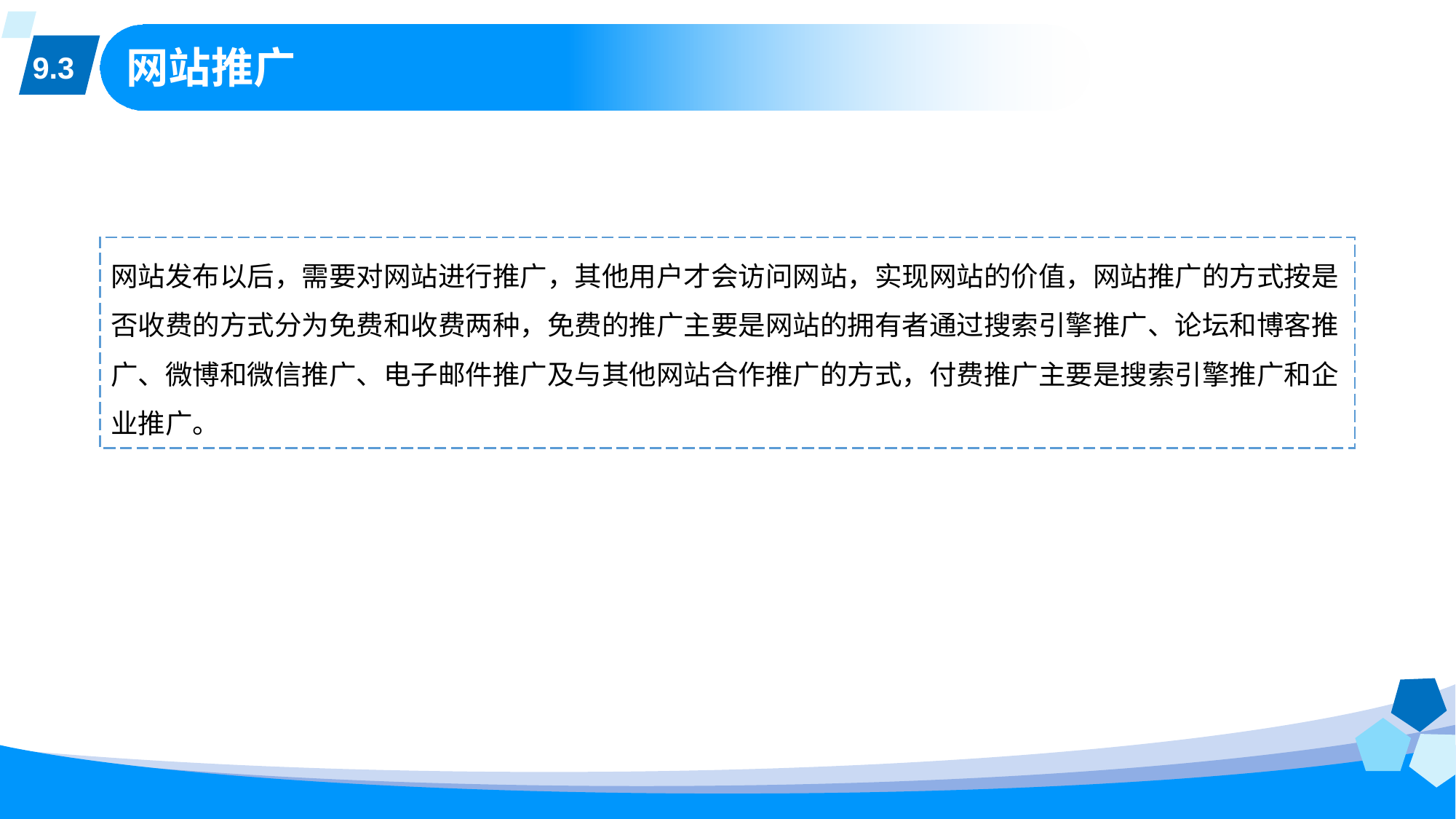

9.3
网站推广
网站发布以后，需要对网站进行推广，其他用户才会访问网站，实现网站的价值，网站推广的方式按是否收费的方式分为免费和收费两种，免费的推广主要是网站的拥有者通过搜索引擎推广、论坛和博客推广、微博和微信推广、电子邮件推广及与其他网站合作推广的方式，付费推广主要是搜索引擎推广和企业推广。